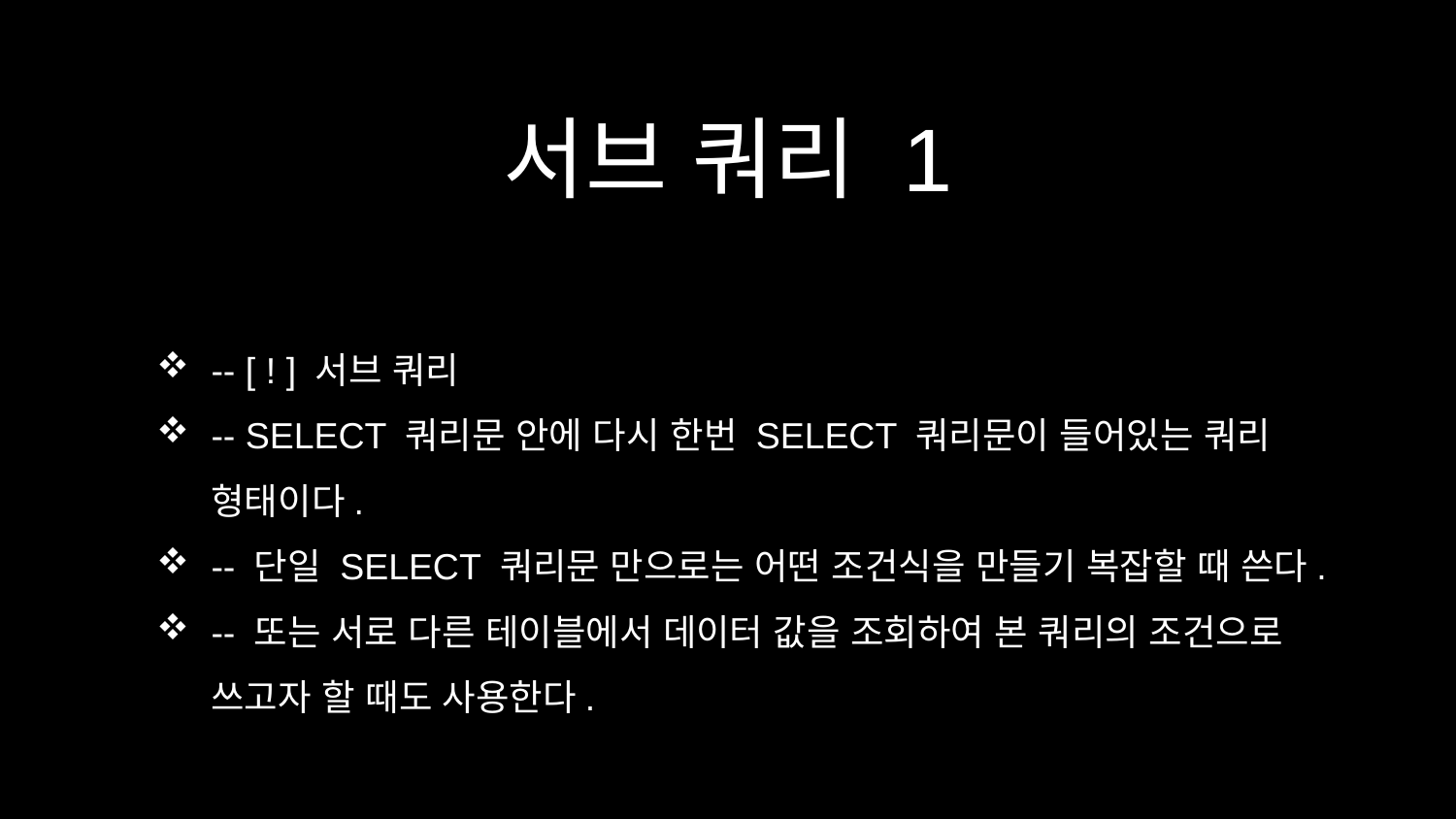

# 서브 쿼리 1
-- [ ! ] 서브 쿼리
-- SELECT 쿼리문 안에 다시 한번 SELECT 쿼리문이 들어있는 쿼리 형태이다.
-- 단일 SELECT 쿼리문 만으로는 어떤 조건식을 만들기 복잡할 때 쓴다.
-- 또는 서로 다른 테이블에서 데이터 값을 조회하여 본 쿼리의 조건으로 쓰고자 할 때도 사용한다.